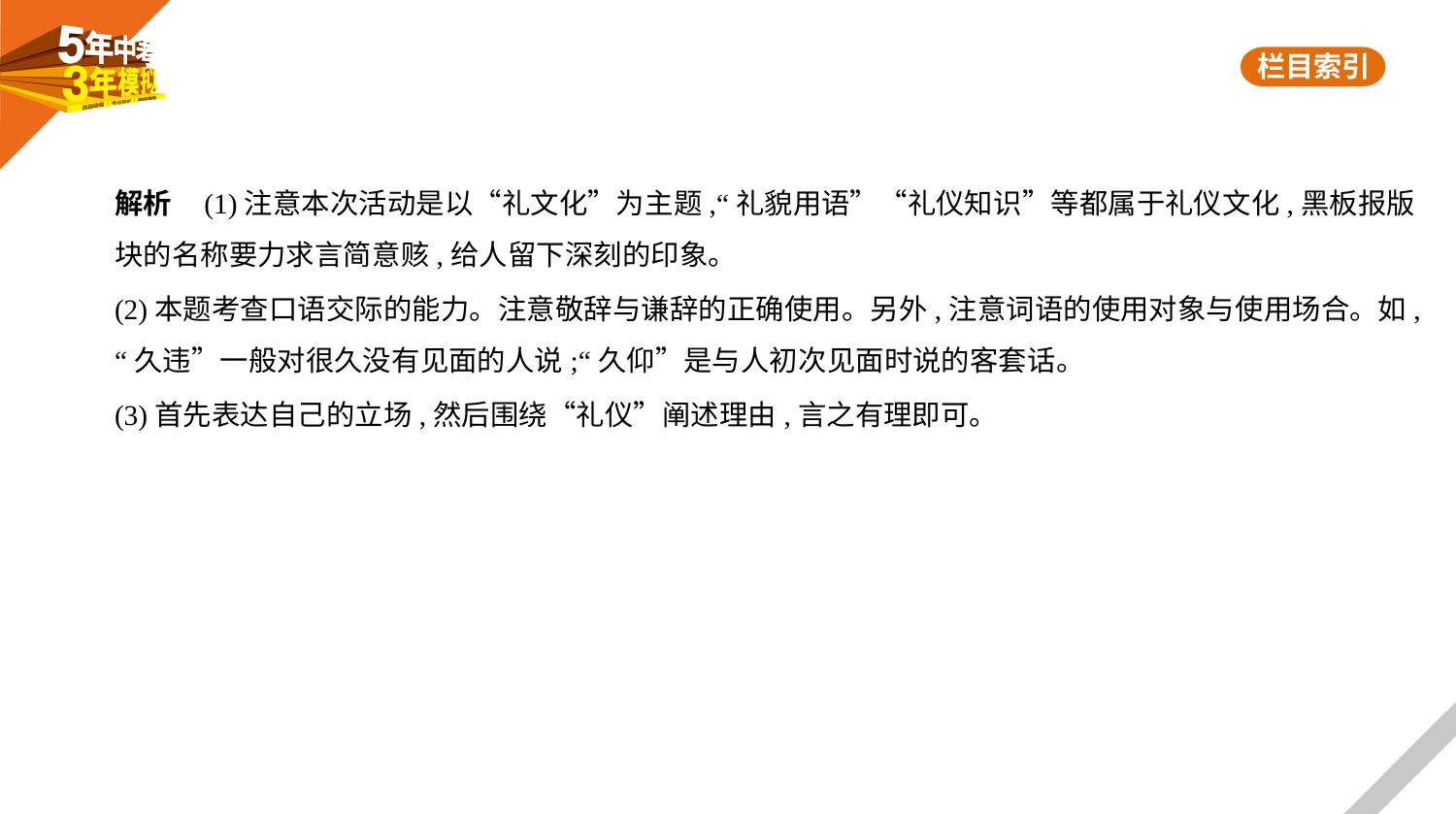

解析    (1)注意本次活动是以“礼文化”为主题,“礼貌用语”“礼仪知识”等都属于礼仪文化,黑板报版
块的名称要力求言简意赅,给人留下深刻的印象。
(2)本题考查口语交际的能力。注意敬辞与谦辞的正确使用。另外,注意词语的使用对象与使用场合。如,
“久违”一般对很久没有见面的人说;“久仰”是与人初次见面时说的客套话。
(3)首先表达自己的立场,然后围绕“礼仪”阐述理由,言之有理即可。